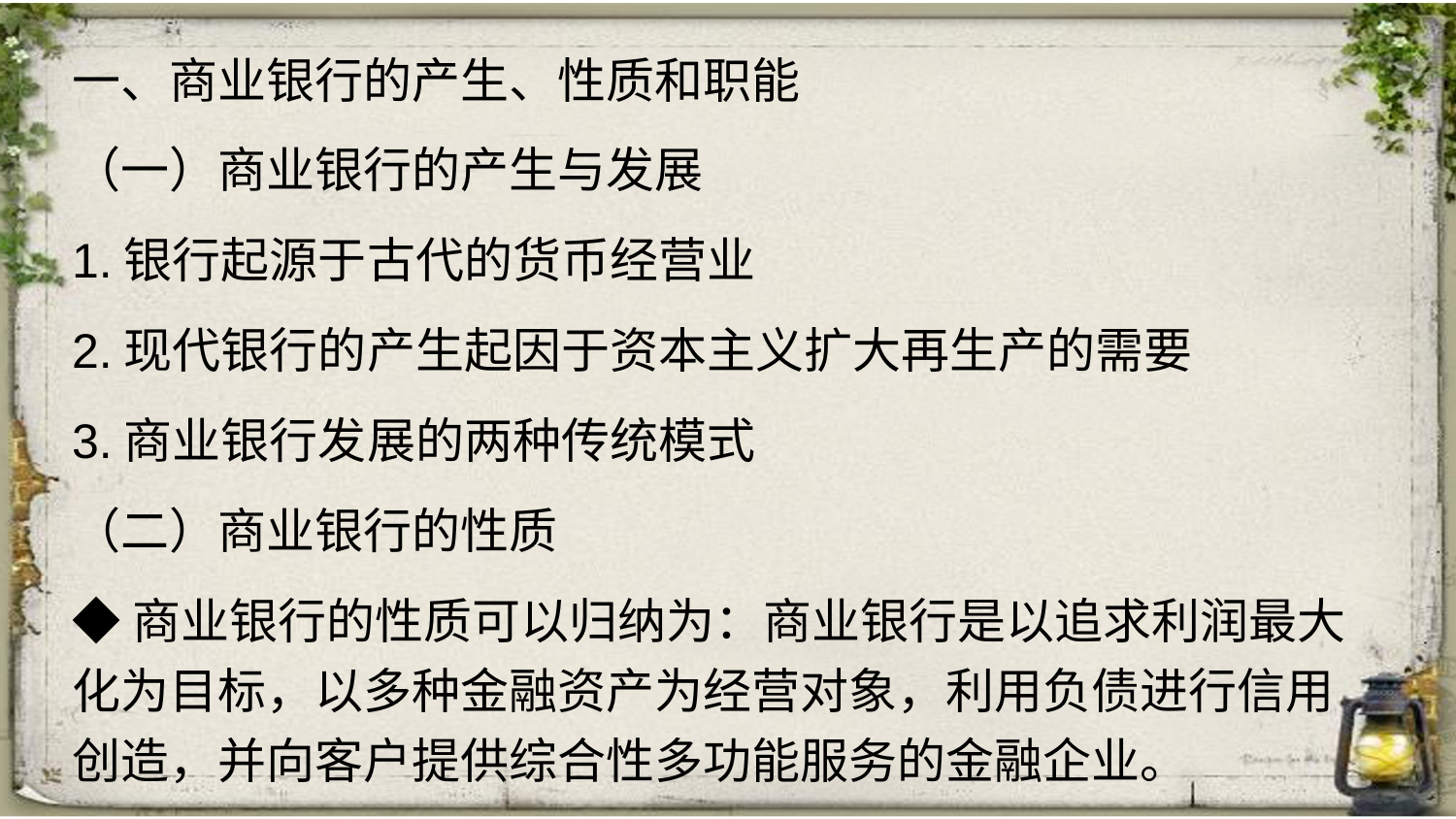

一、商业银行的产生、性质和职能
（一）商业银行的产生与发展
1.银行起源于古代的货币经营业
2.现代银行的产生起因于资本主义扩大再生产的需要
3.商业银行发展的两种传统模式
（二）商业银行的性质
◆商业银行的性质可以归纳为：商业银行是以追求利润最大化为目标，以多种金融资产为经营对象，利用负债进行信用创造，并向客户提供综合性多功能服务的金融企业。